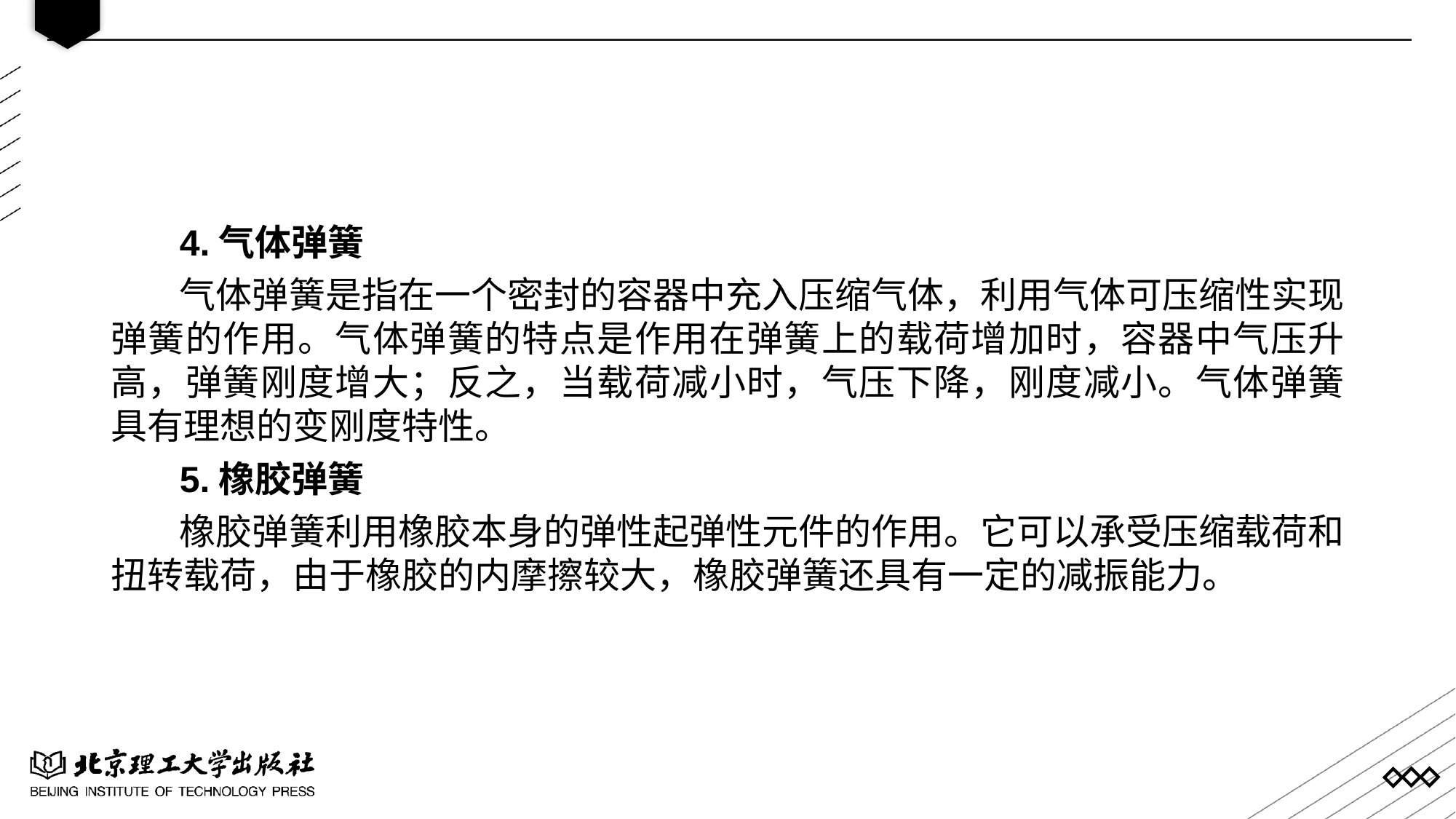

4.气体弹簧
气体弹簧是指在一个密封的容器中充入压缩气体，利用气体可压缩性实现弹簧的作用。气体弹簧的特点是作用在弹簧上的载荷增加时，容器中气压升高，弹簧刚度增大；反之，当载荷减小时，气压下降，刚度减小。气体弹簧具有理想的变刚度特性。
5.橡胶弹簧
橡胶弹簧利用橡胶本身的弹性起弹性元件的作用。它可以承受压缩载荷和扭转载荷，由于橡胶的内摩擦较大，橡胶弹簧还具有一定的减振能力。